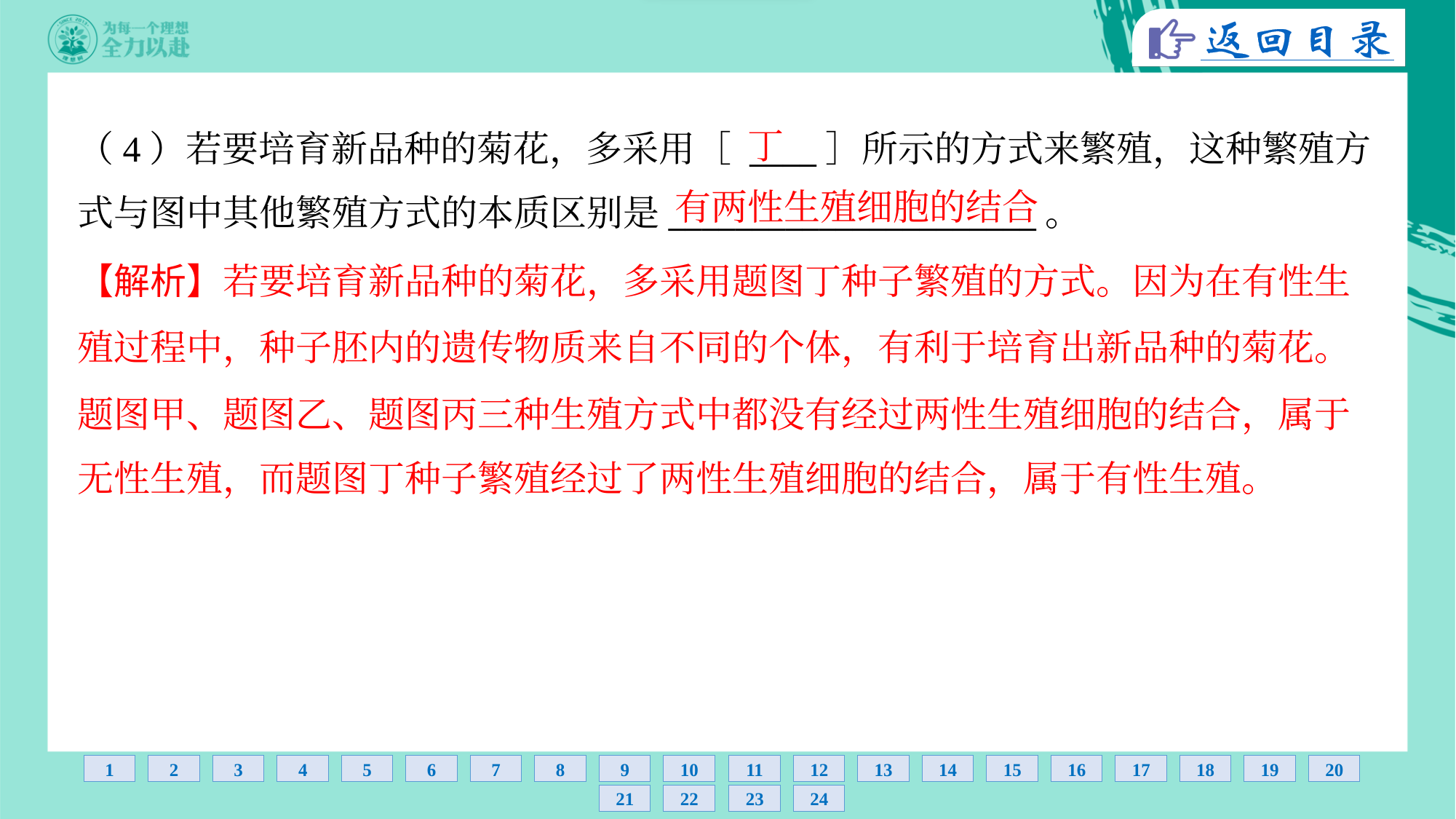

丁
（4）若要培育新品种的菊花，多采用［ ____］所示的方式来繁殖，这种繁殖方
式与图中其他繁殖方式的本质区别是______________________。
有两性生殖细胞的结合
【解析】若要培育新品种的菊花，多采用题图丁种子繁殖的方式。因为在有性生
殖过程中，种子胚内的遗传物质来自不同的个体，有利于培育出新品种的菊花。
题图甲、题图乙、题图丙三种生殖方式中都没有经过两性生殖细胞的结合，属于
无性生殖，而题图丁种子繁殖经过了两性生殖细胞的结合，属于有性生殖。